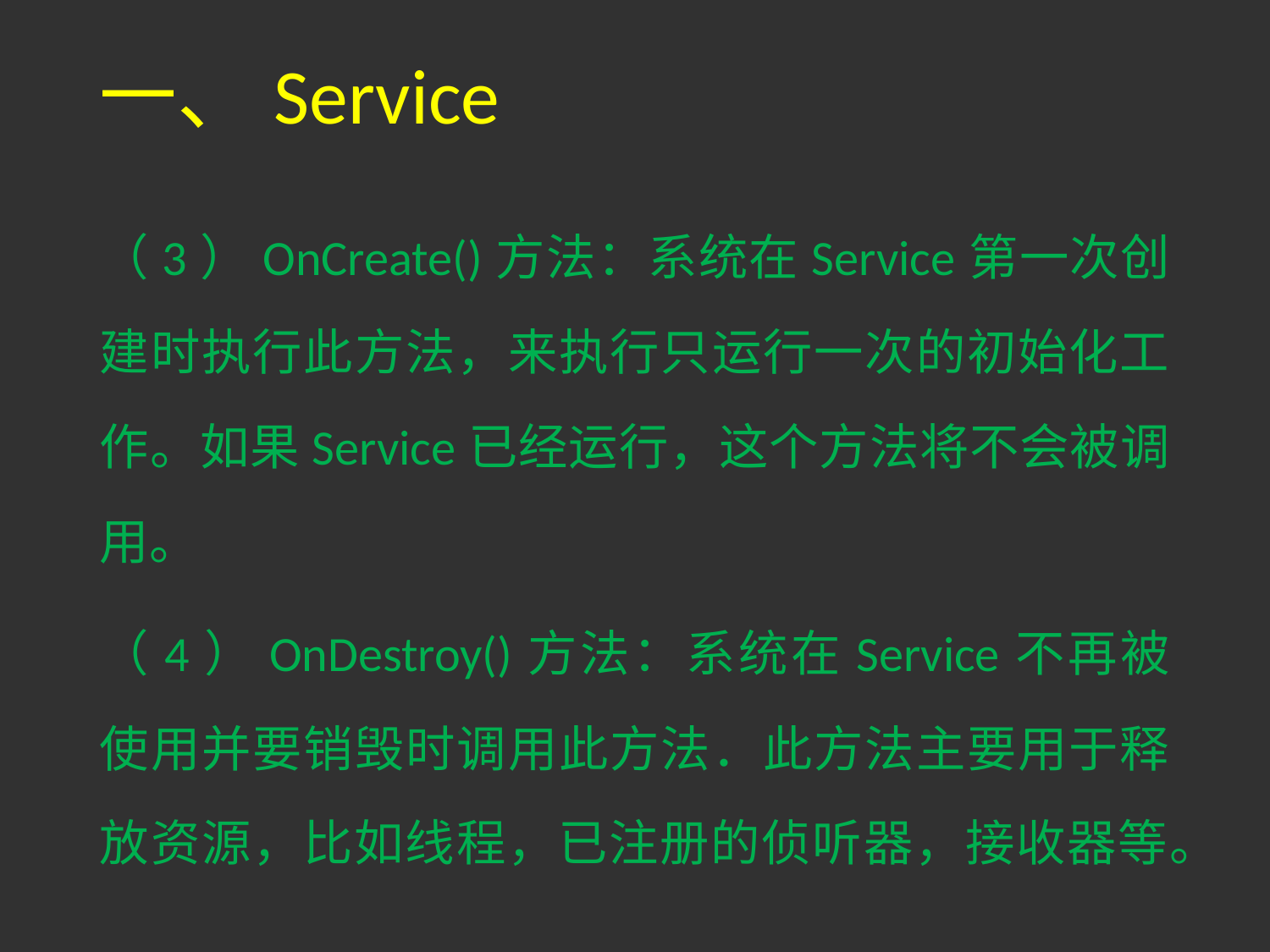

# 一、Service
（3）OnCreate()方法：系统在Service第一次创建时执行此方法，来执行只运行一次的初始化工作。如果Service已经运行，这个方法将不会被调用。
（4）OnDestroy()方法：系统在Service不再被使用并要销毁时调用此方法．此方法主要用于释放资源，比如线程，已注册的侦听器，接收器等。